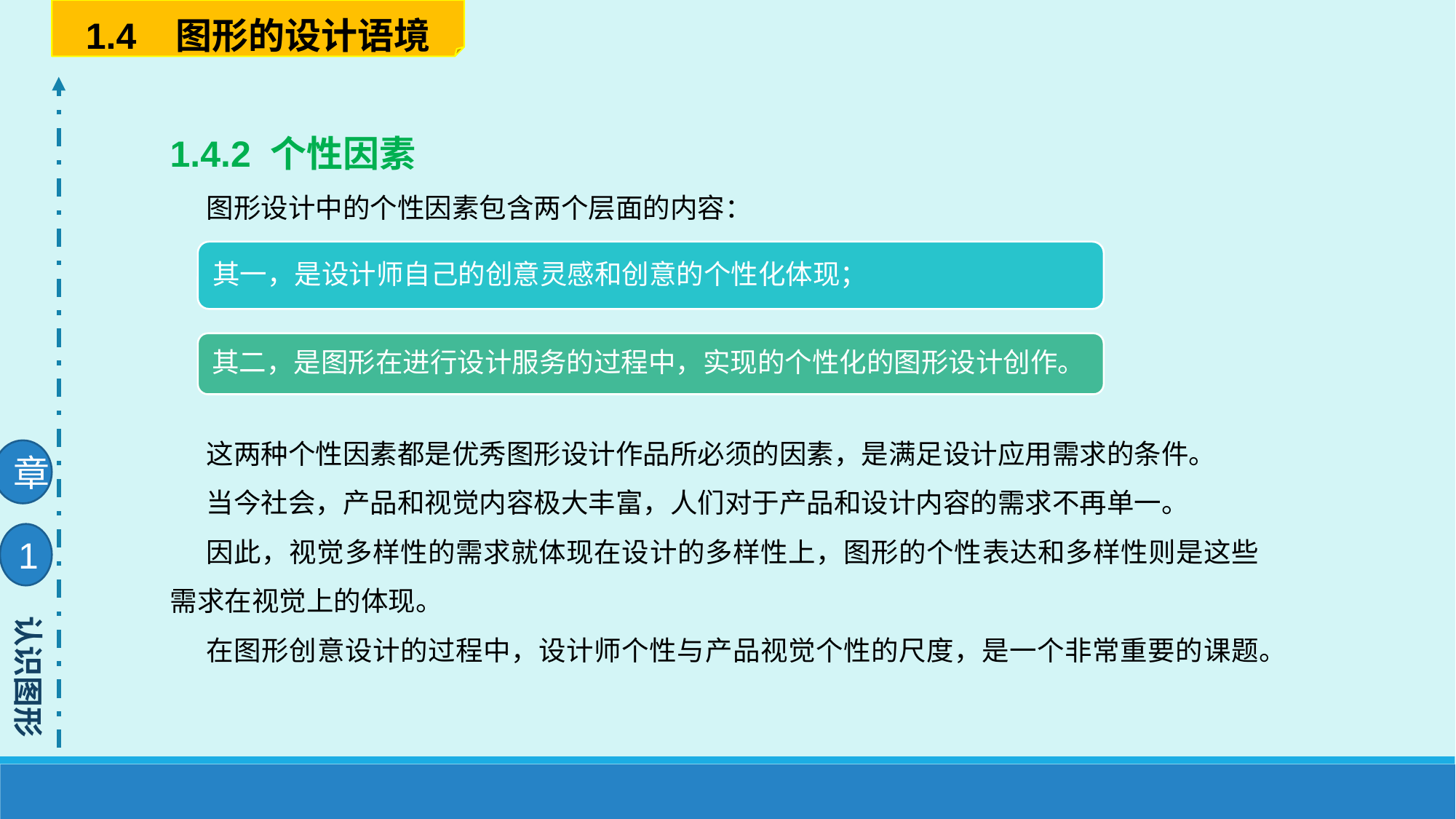

1.4   图形的设计语境
1.4.2 个性因素
图形设计中的个性因素包含两个层面的内容：

这两种个性因素都是优秀图形设计作品所必须的因素，是满足设计应用需求的条件。
当今社会，产品和视觉内容极大丰富，人们对于产品和设计内容的需求不再单一。
因此，视觉多样性的需求就体现在设计的多样性上，图形的个性表达和多样性则是这些需求在视觉上的体现。
在图形创意设计的过程中，设计师个性与产品视觉个性的尺度，是一个非常重要的课题。
其一，是设计师自己的创意灵感和创意的个性化体现；
其二，是图形在进行设计服务的过程中，实现的个性化的图形设计创作。
章
1
认识图形